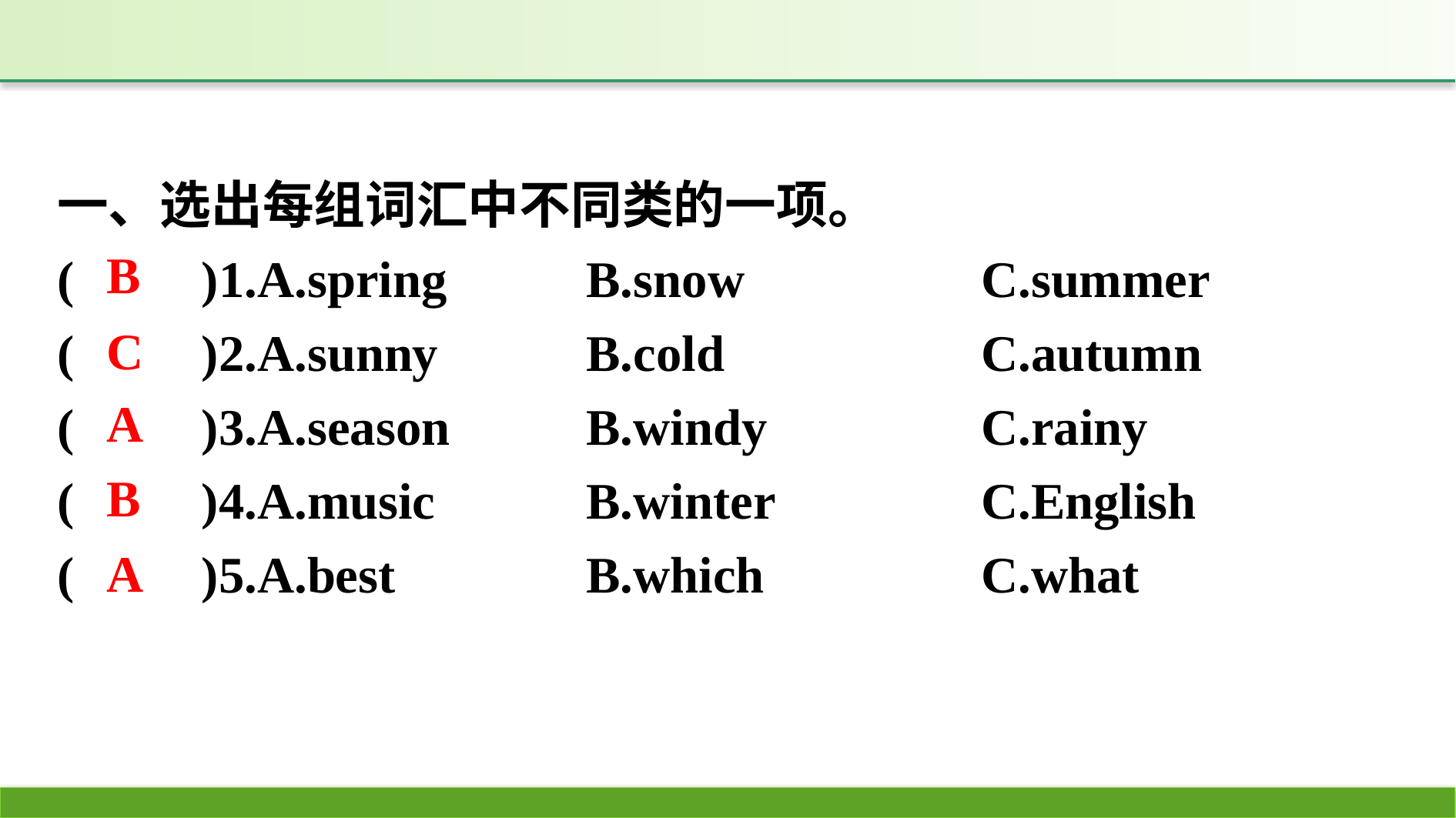

一、选出每组词汇中不同类的一项。
(　　)1.A.spring		B.snow　		C.summer
(　　)2.A.sunny		B.cold			C.autumn
(　　)3.A.season		B.windy		C.rainy
(　　)4.A.music		B.winter		C.English
(　　)5.A.best		B.which		C.what
B
C
A
B
A